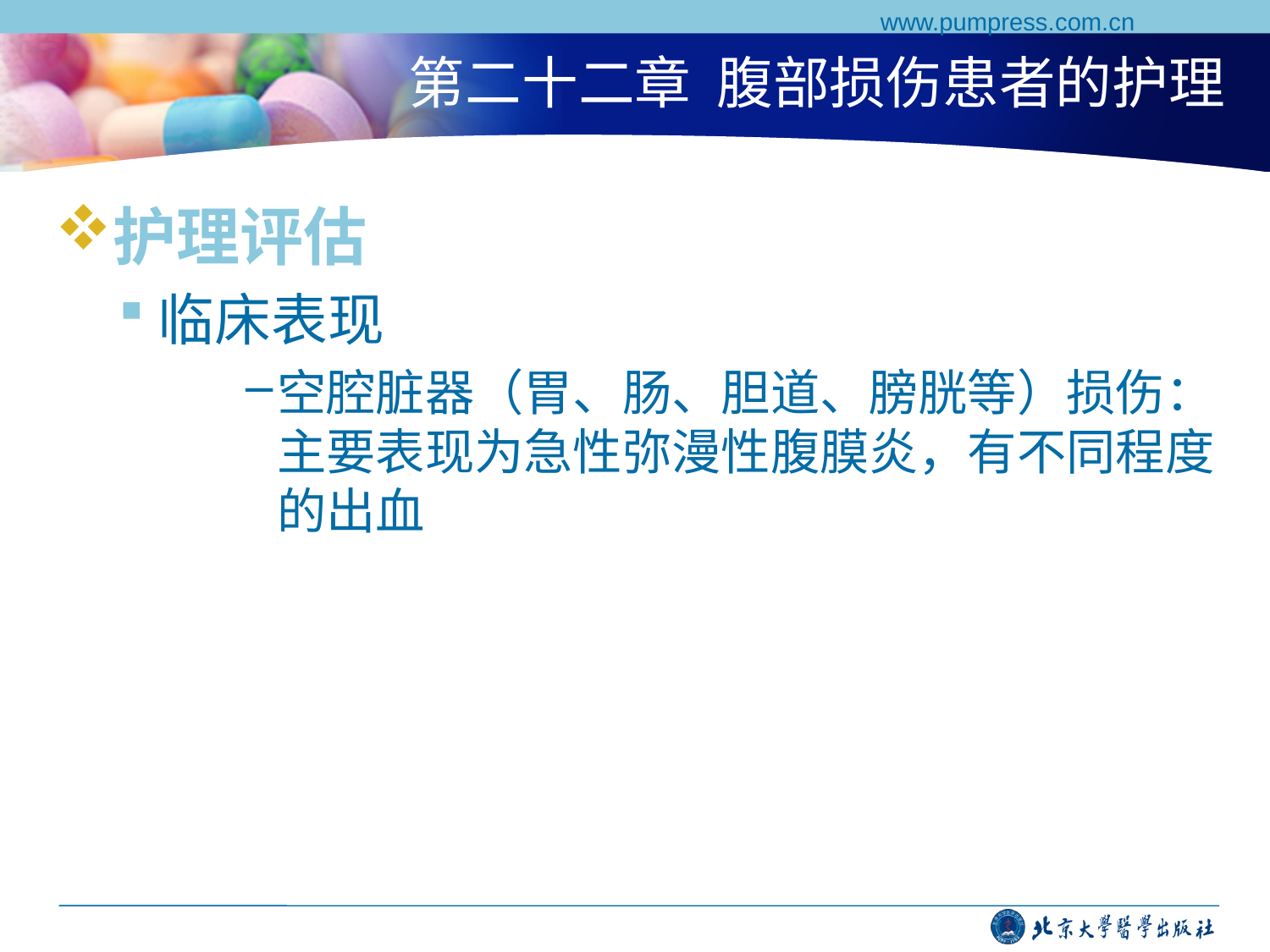

www.pumpress.com.cn
# 第二十二章  腹部损伤患者的护理
护理评估
临床表现
空腔脏器（胃、肠、胆道、膀胱等）损伤：主要表现为急性弥漫性腹膜炎，有不同程度的出血